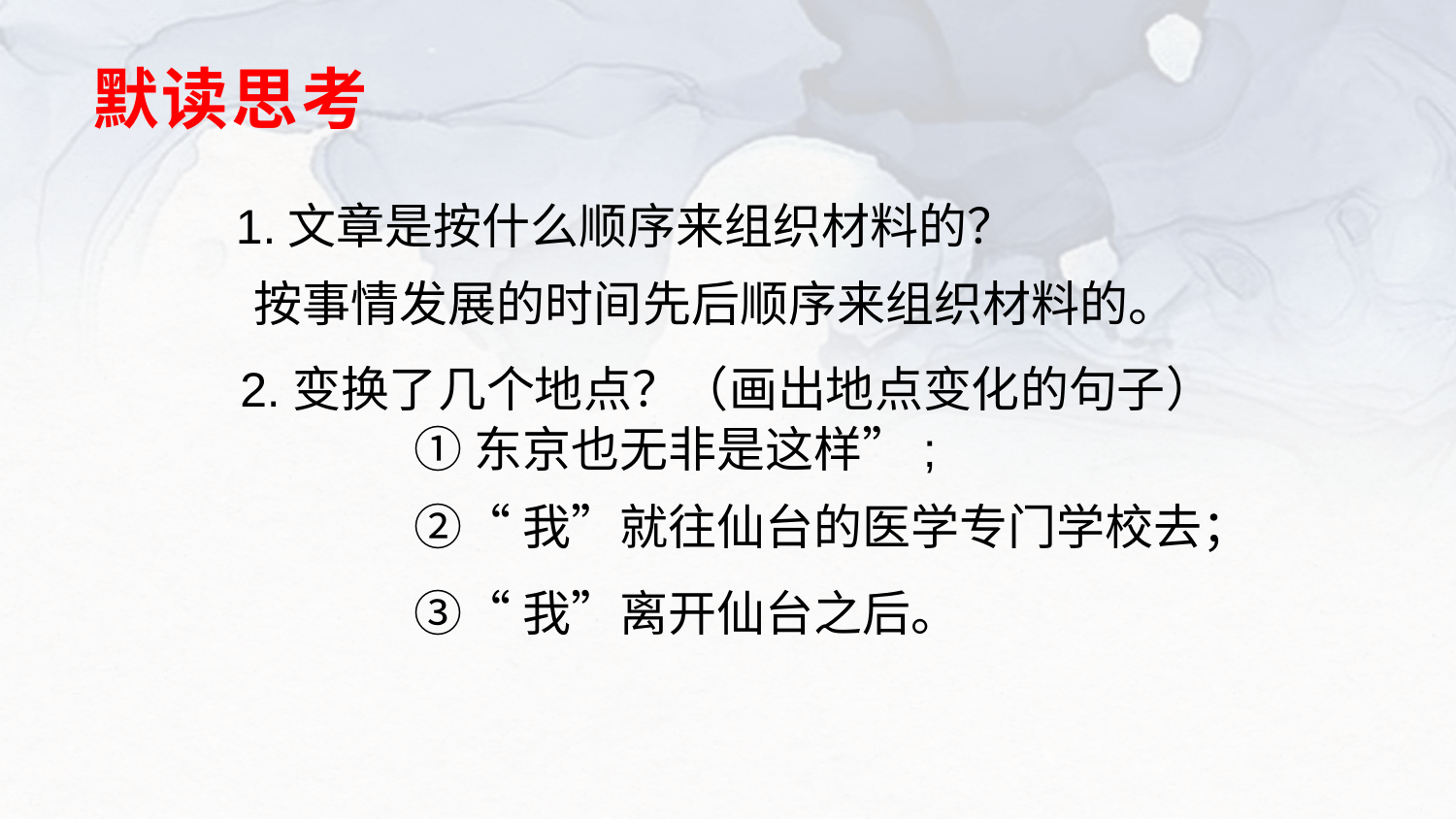

# 默读思考
1.文章是按什么顺序来组织材料的？
按事情发展的时间先后顺序来组织材料的。
2.变换了几个地点？（画出地点变化的句子）
①东京也无非是这样”;
②“我”就往仙台的医学专门学校去；
③“我”离开仙台之后。